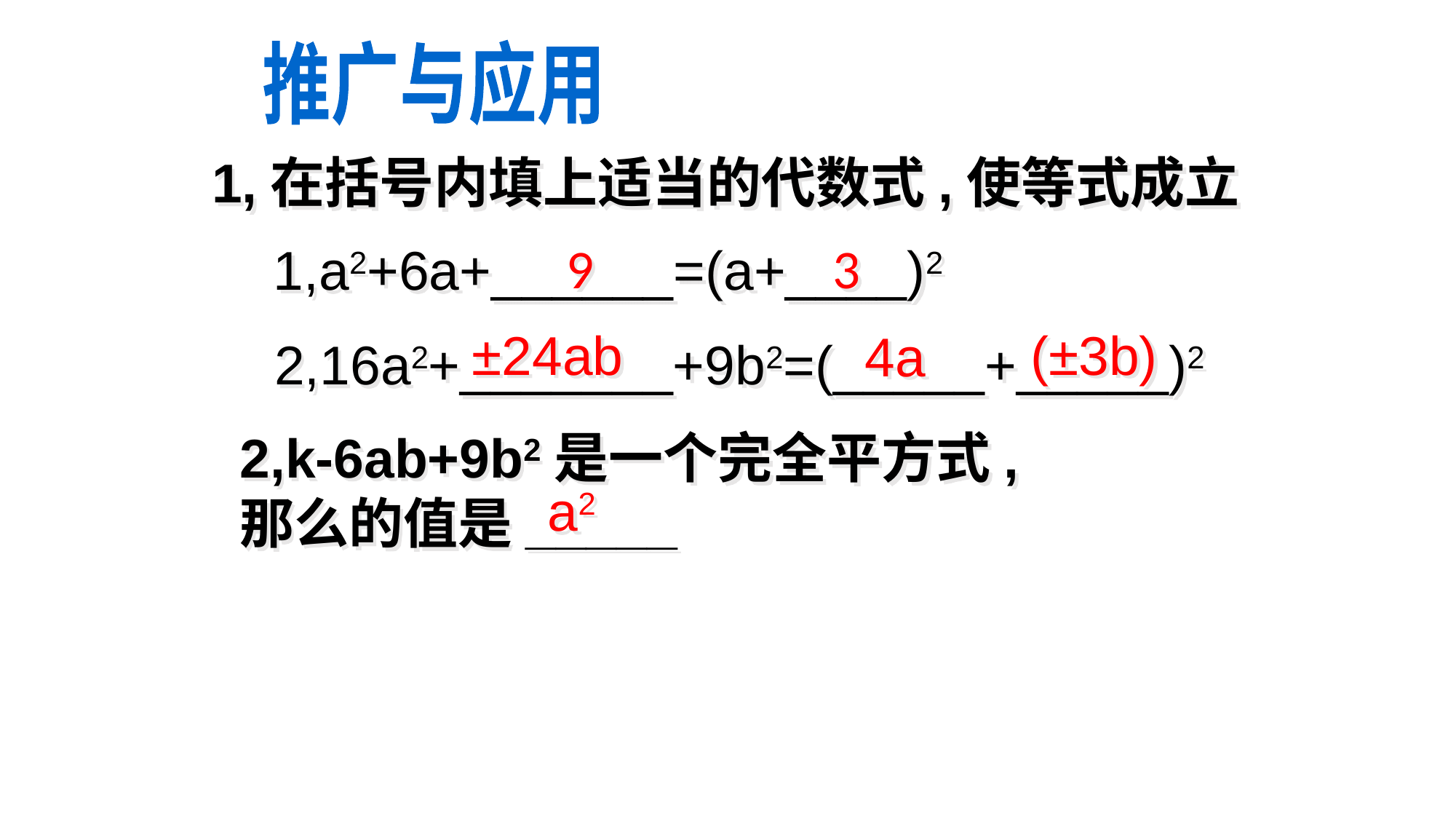

推广与应用
1,在括号内填上适当的代数式,使等式成立
9
3
1,a2+6a+______=(a+____)2
±24ab
(±3b)
4a
2,16a2+_______+9b2=(_____+_____)2
2,k-6ab+9b2是一个完全平方式,
那么的值是_____
a2